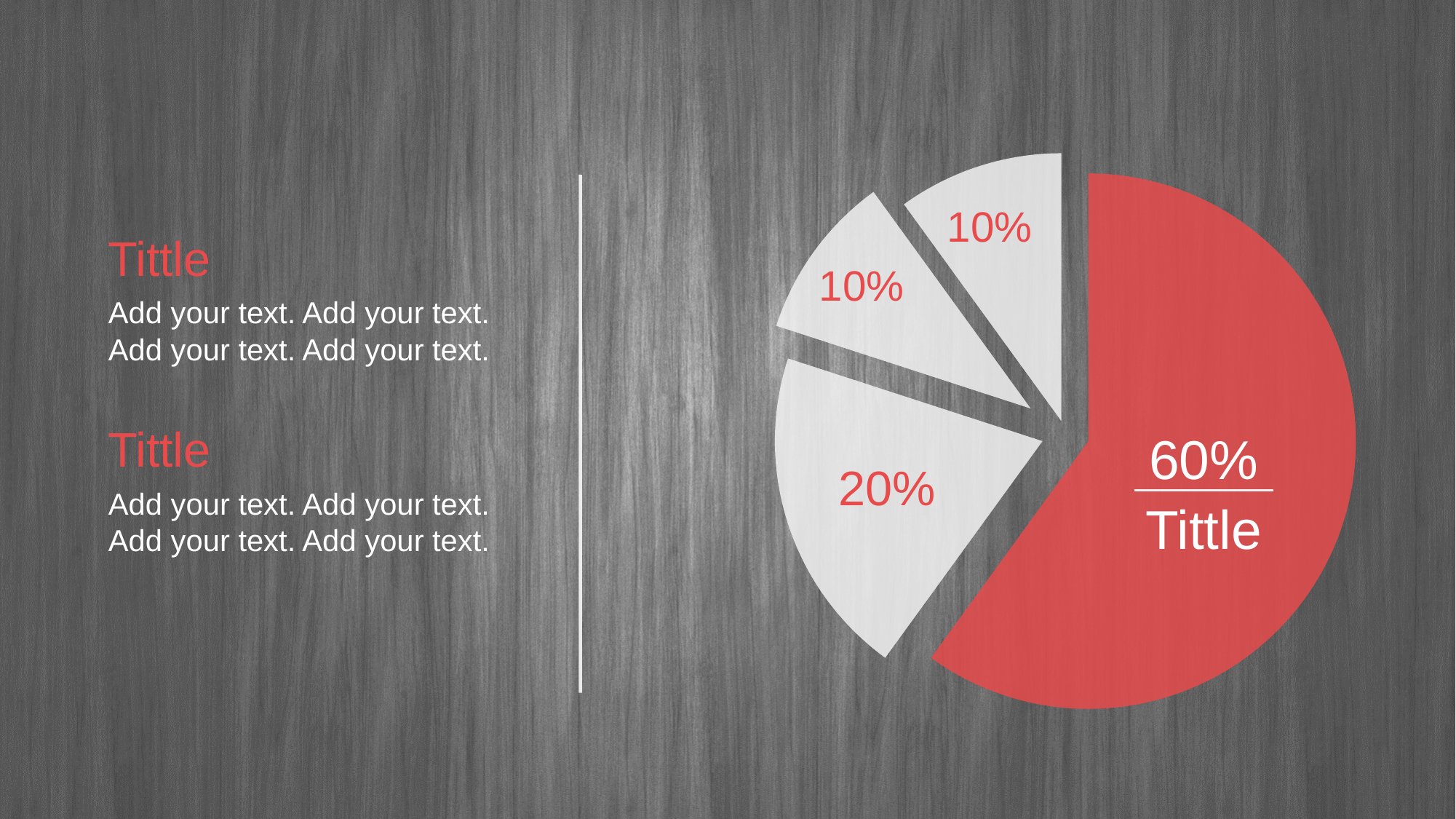

### Chart

| Category | 列1 |
|---|---|
| 第一季度 | 6.0 |
| 第二季度 | 2.0 |
| 第三季度 | 1.0 |
| 第四季度 | 1.0 |
10%
Tittle
10%
Add your text. Add your text.
Add your text. Add your text.
Tittle
60%
20%
Add your text. Add your text.
Add your text. Add your text.
Tittle